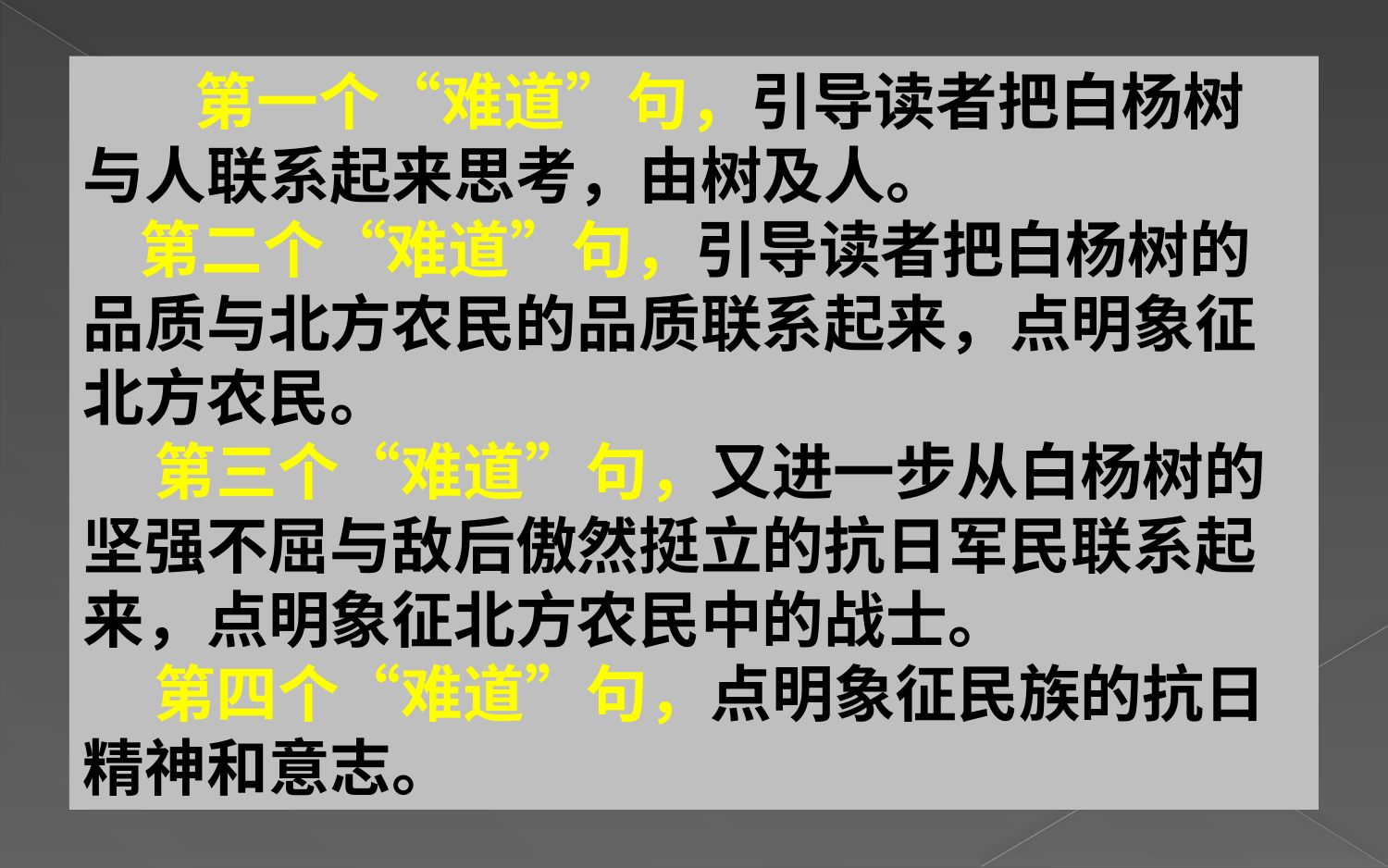

第一个“难道”句，引导读者把白杨树与人联系起来思考，由树及人。 
    第二个“难道”句，引导读者把白杨树的品质与北方农民的品质联系起来，点明象征北方农民。
    第三个“难道”句，又进一步从白杨树的坚强不屈与敌后傲然挺立的抗日军民联系起来，点明象征北方农民中的战士。
    第四个“难道”句，点明象征民族的抗日精神和意志。